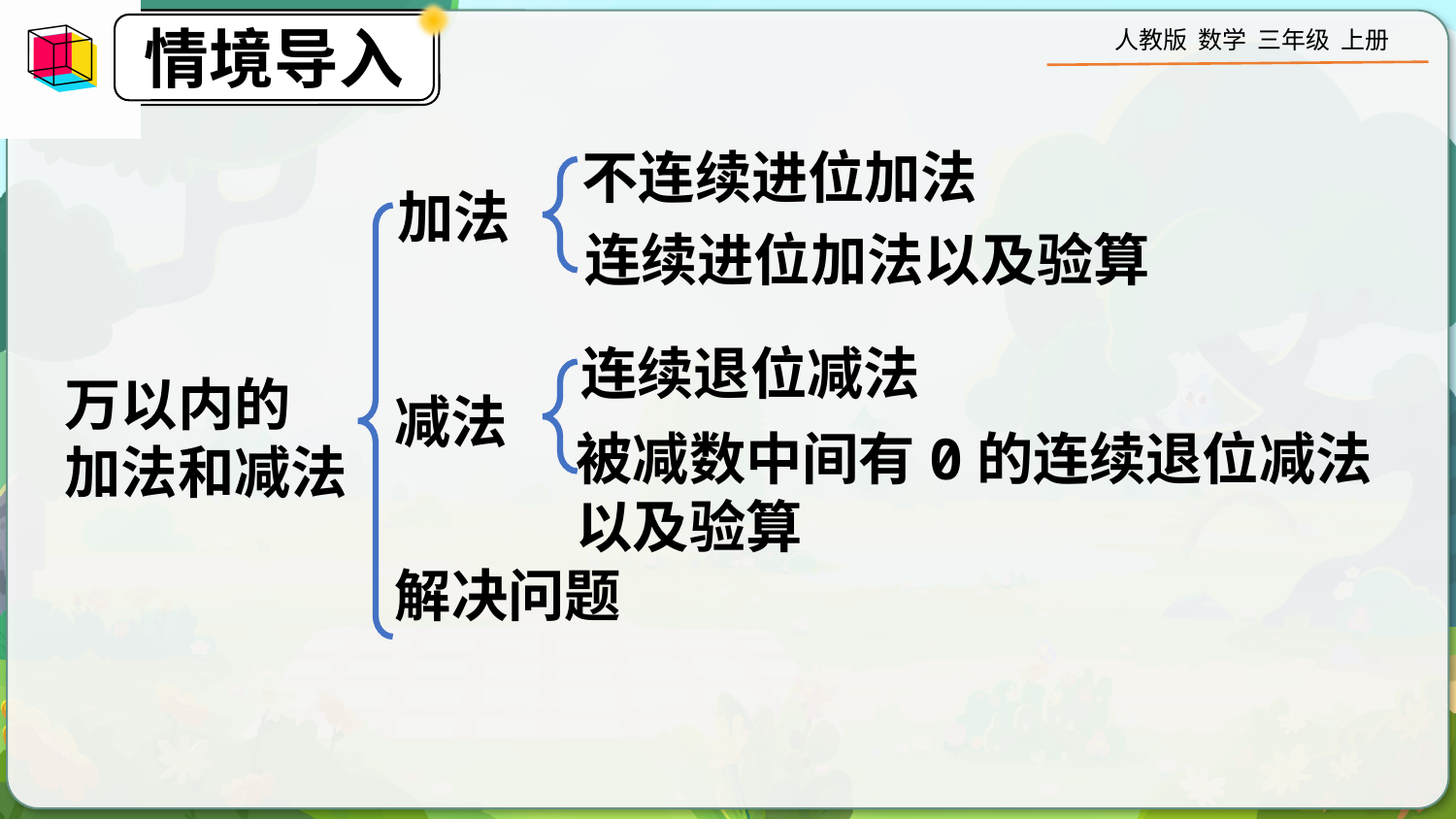

不连续进位加法

加法

连续进位加法以及验算
连续退位减法
万以内的
加法和减法

减法
被减数中间有0的连续退位减法以及验算
解决问题